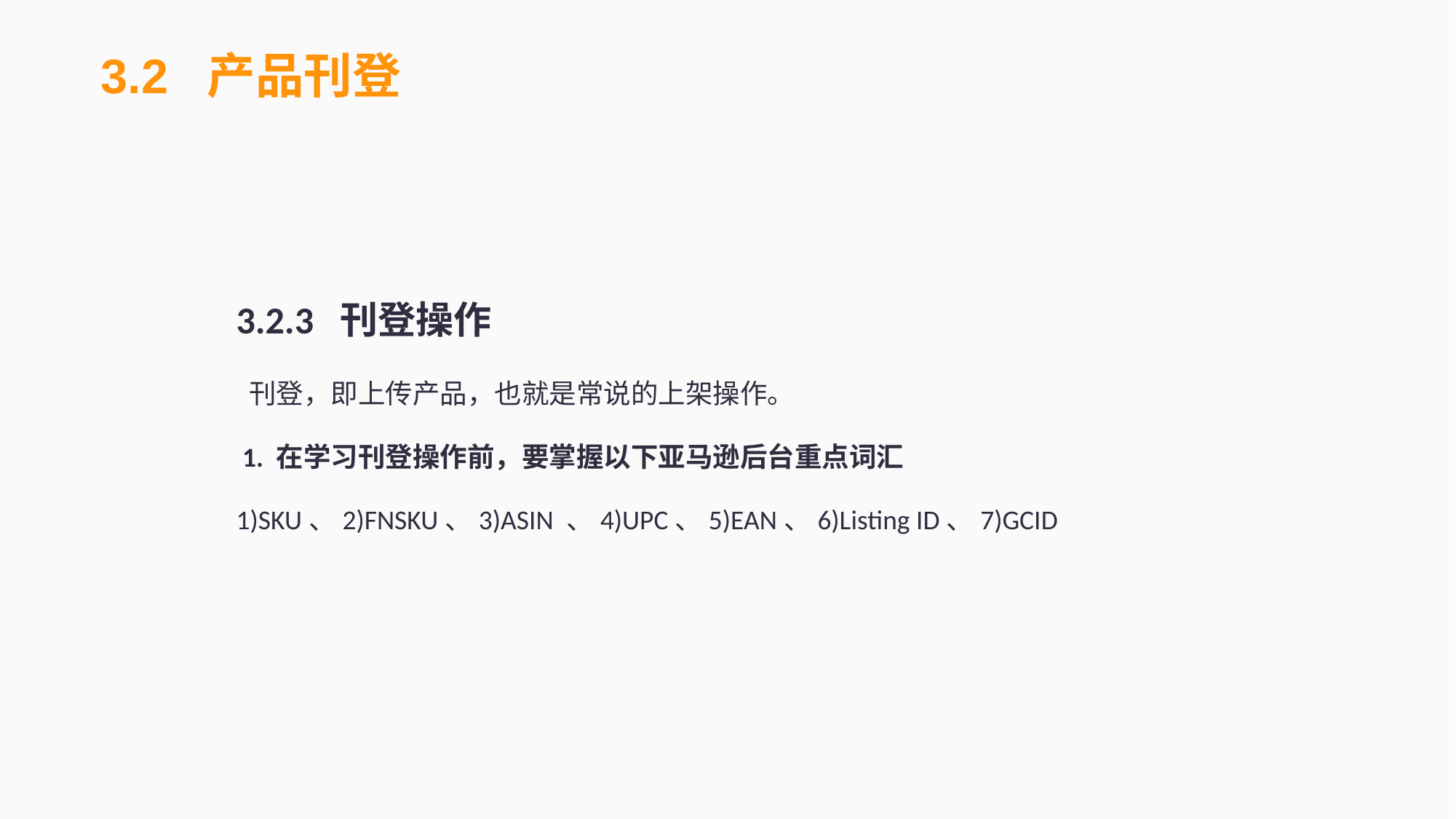

3.2  产品刊登
3.2.3  刊登操作
 刊登，即上传产品，也就是常说的上架操作。
 1. 在学习刊登操作前，要掌握以下亚马逊后台重点词汇
1)SKU、2)FNSKU、3)ASIN 、4)UPC、5)EAN、6)Listing ID、7)GCID